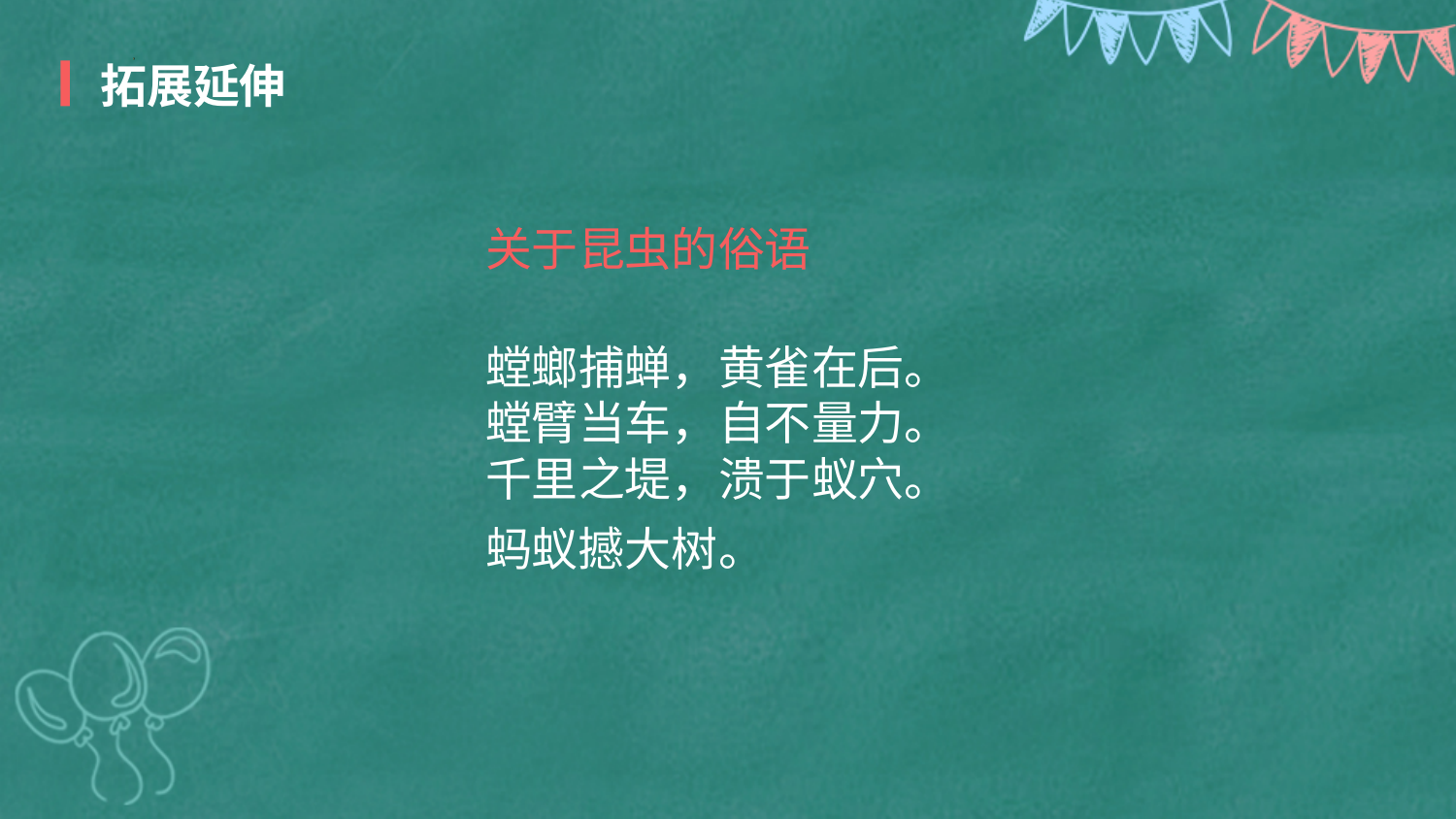

拓展延伸

关于昆虫的俗语
螳螂捕蝉，黄雀在后。
螳臂当车，自不量力。
千里之堤，溃于蚁穴。
蚂蚁撼大树。